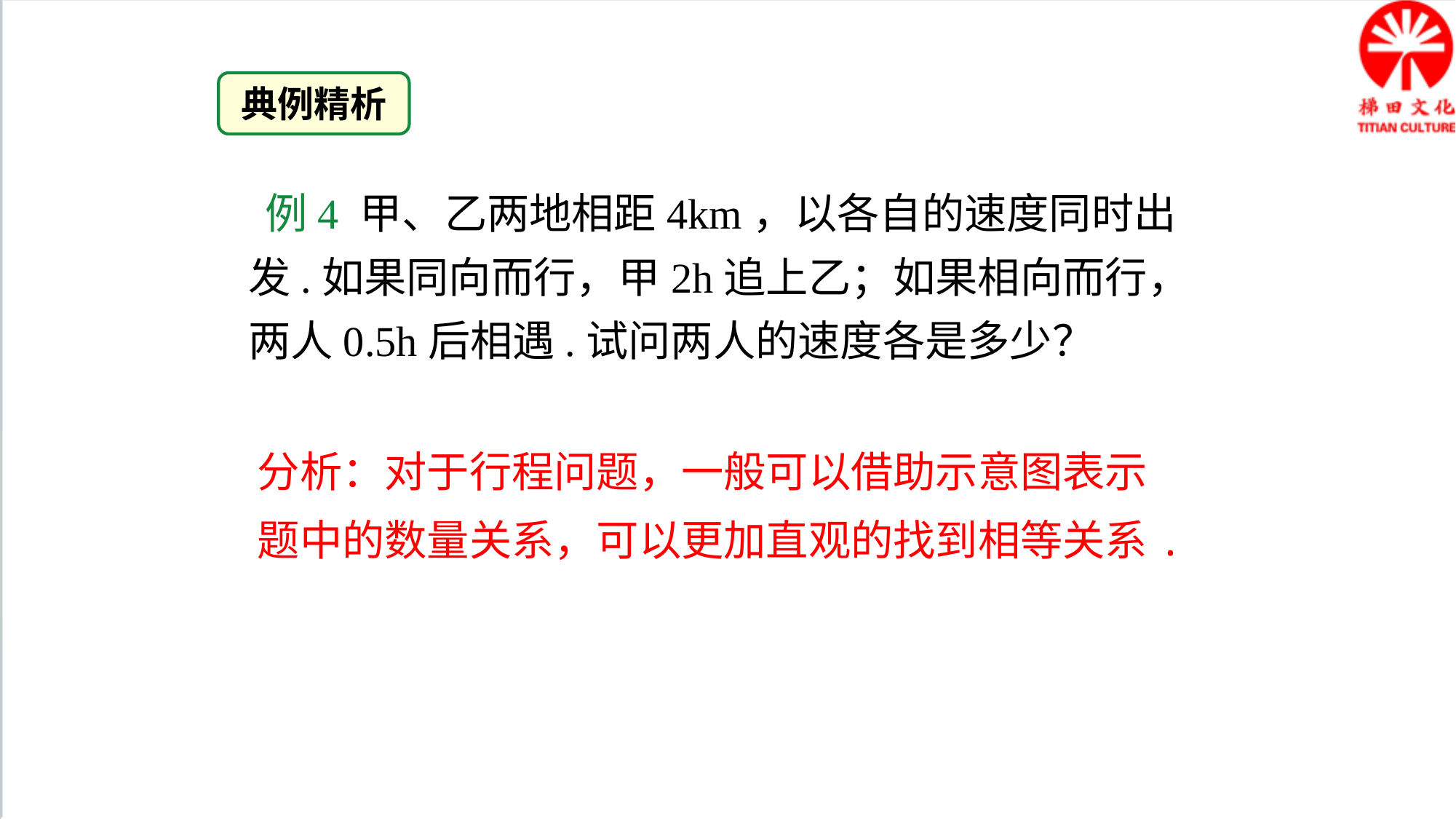

典例精析
 例4 甲、乙两地相距4km，以各自的速度同时出发.如果同向而行，甲2h追上乙；如果相向而行，两人0.5h后相遇.试问两人的速度各是多少？
分析：对于行程问题，一般可以借助示意图表示题中的数量关系，可以更加直观的找到相等关系.